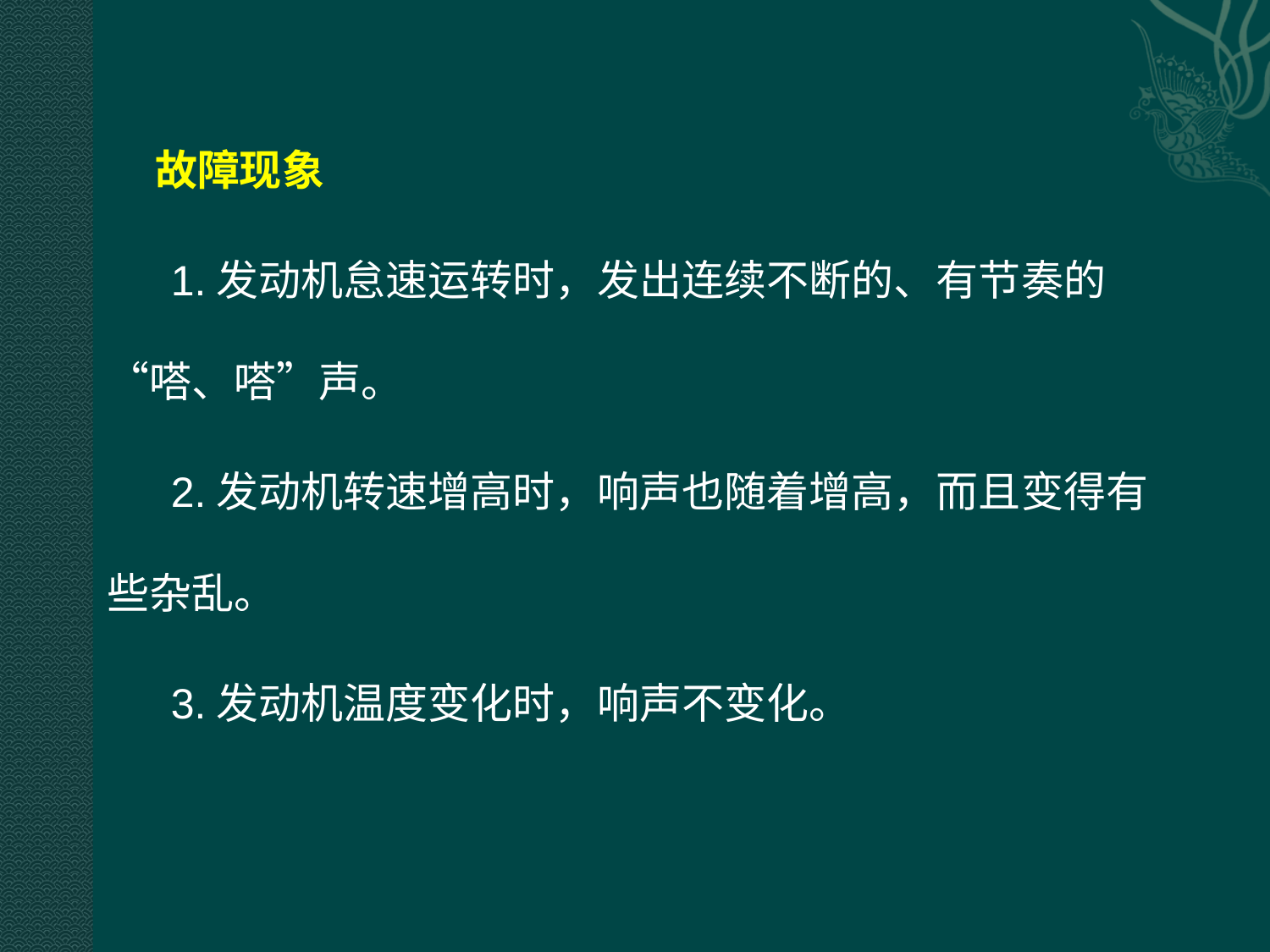

故障现象
1.发动机怠速运转时，发出连续不断的、有节奏的“嗒、嗒”声。
2.发动机转速增高时，响声也随着增高，而且变得有些杂乱。
3.发动机温度变化时，响声不变化。